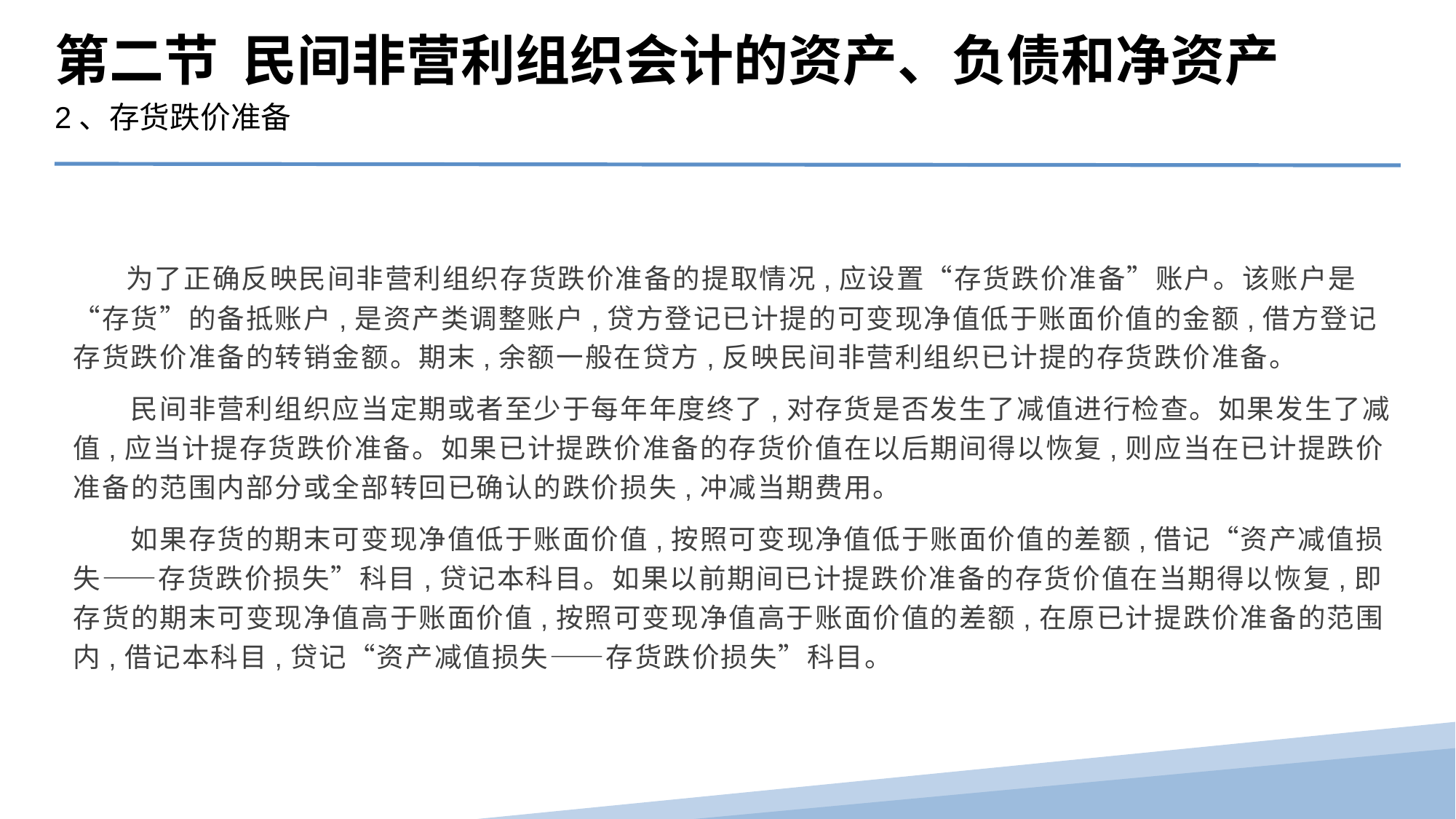

第二节  民间非营利组织会计的资产、负债和净资产
2、存货跌价准备
      为了正确反映民间非营利组织存货跌价准备的提取情况,应设置“存货跌价准备”账户。该账户是“存货”的备抵账户,是资产类调整账户,贷方登记已计提的可变现净值低于账面价值的金额,借方登记存货跌价准备的转销金额。期末,余额一般在贷方,反映民间非营利组织已计提的存货跌价准备。
　　民间非营利组织应当定期或者至少于每年年度终了,对存货是否发生了减值进行检查。如果发生了减值,应当计提存货跌价准备。如果已计提跌价准备的存货价值在以后期间得以恢复,则应当在已计提跌价准备的范围内部分或全部转回已确认的跌价损失,冲减当期费用。
　　如果存货的期末可变现净值低于账面价值,按照可变现净值低于账面价值的差额,借记“资产减值损失——存货跌价损失”科目,贷记本科目。如果以前期间已计提跌价准备的存货价值在当期得以恢复,即存货的期末可变现净值高于账面价值,按照可变现净值高于账面价值的差额,在原已计提跌价准备的范围内,借记本科目,贷记“资产减值损失——存货跌价损失”科目。